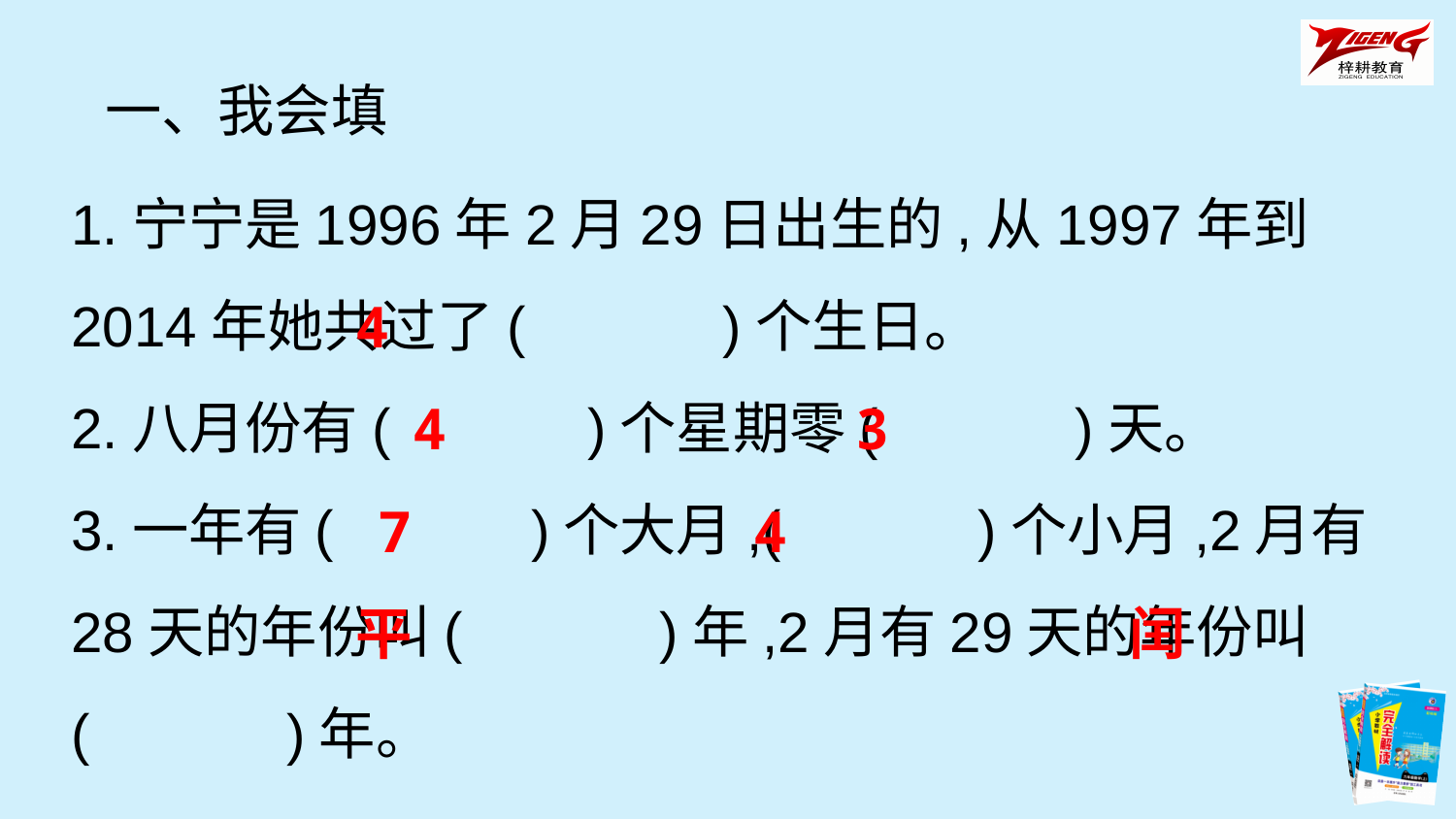

一、我会填
1.宁宁是1996年2月29日出生的,从1997年到2014年她共过了(　　　)个生日。
2.八月份有(　　　)个星期零(　　　)天。
3.一年有(　　　)个大月,(　　　)个小月,2月有28天的年份叫(　　　)年,2月有29天的年份叫(　　　)年。
4
4
3
7
4
平
闰